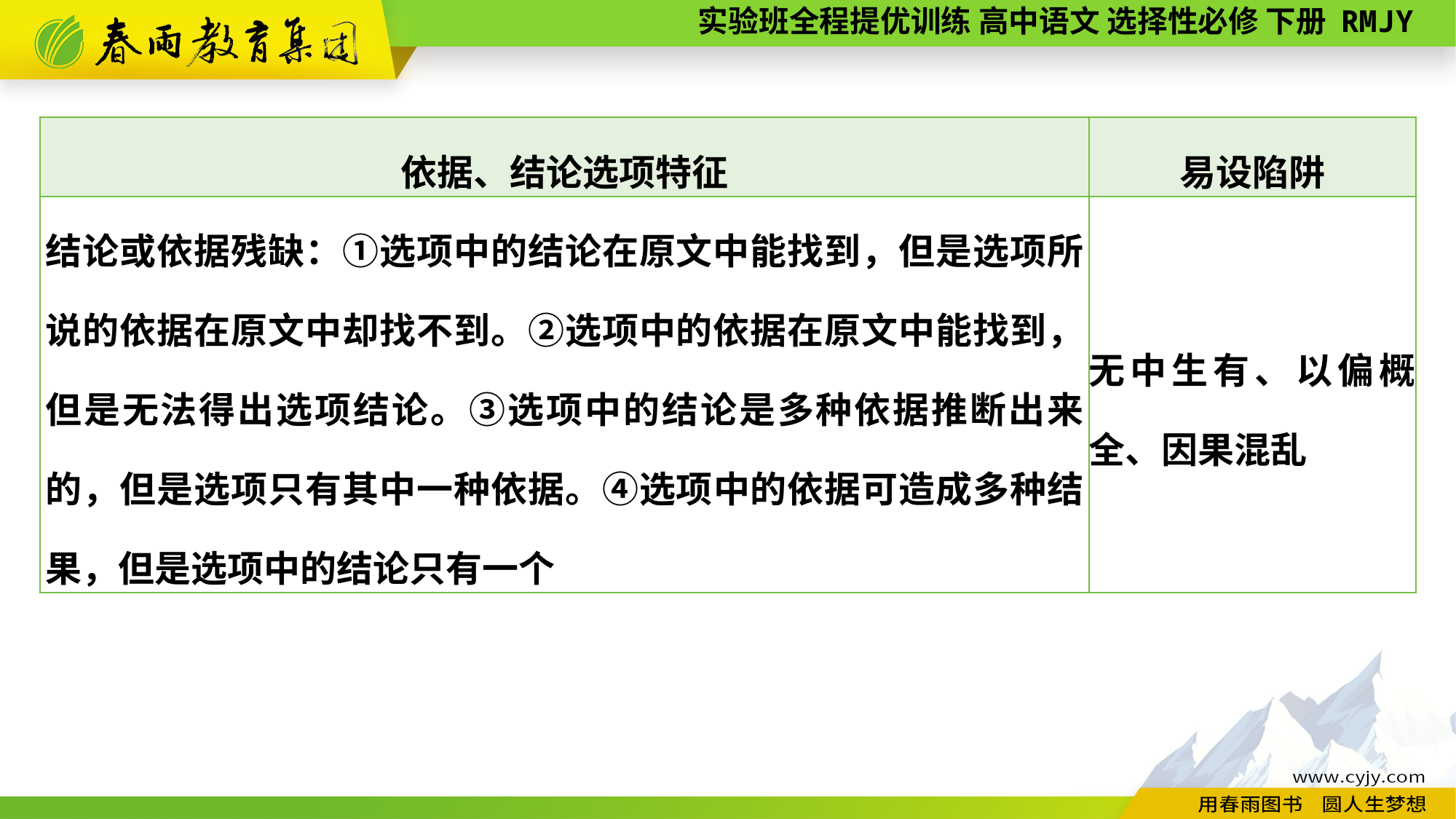

| 依据、结论选项特征 | 易设陷阱 |
| --- | --- |
| 结论或依据残缺：①选项中的结论在原文中能找到，但是选项所说的依据在原文中却找不到。②选项中的依据在原文中能找到，但是无法得出选项结论。③选项中的结论是多种依据推断出来的，但是选项只有其中一种依据。④选项中的依据可造成多种结果，但是选项中的结论只有一个 | 无中生有、以偏概全、因果混乱 |